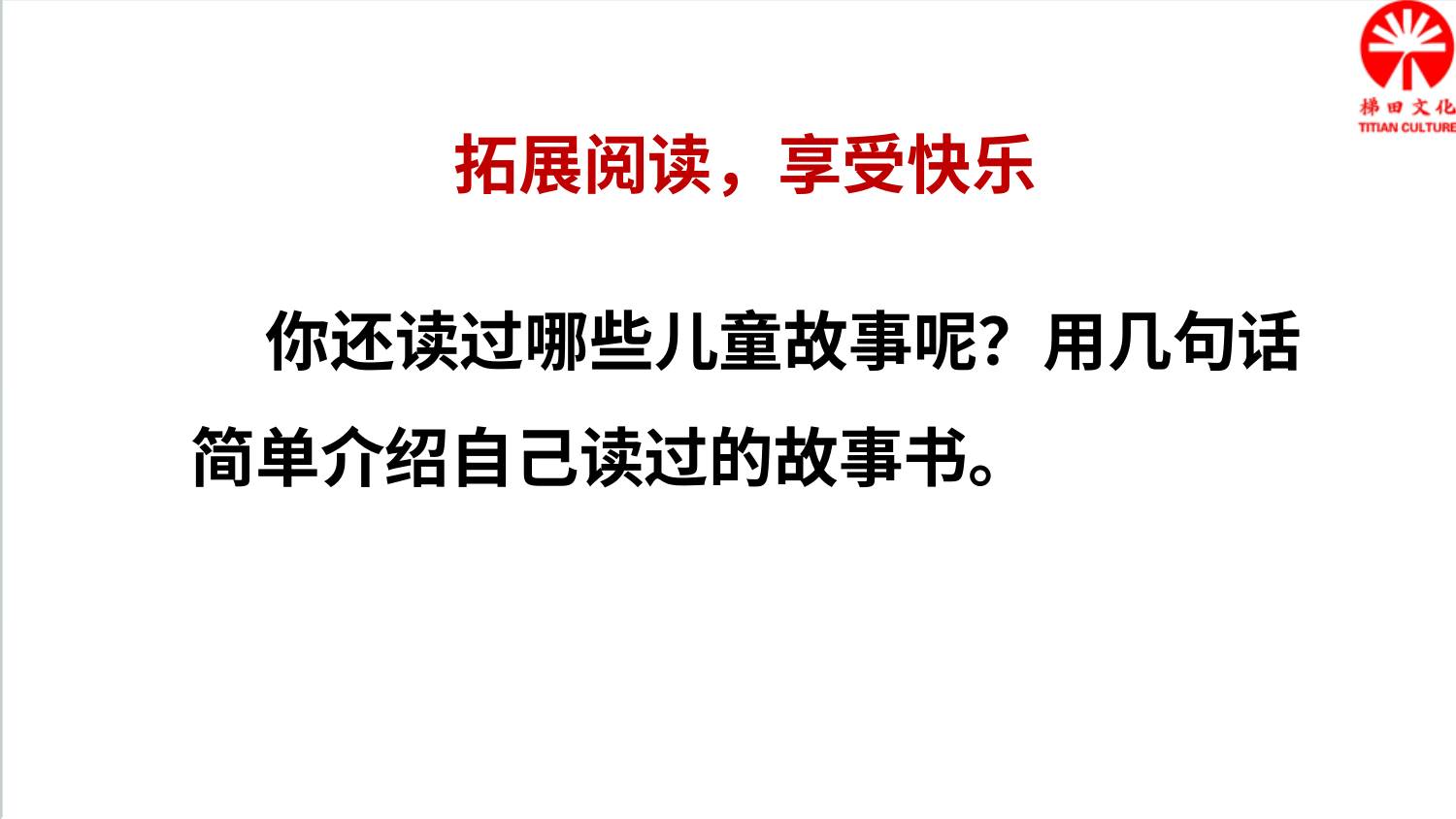

拓展阅读，享受快乐
    你还读过哪些儿童故事呢？用几句话简单介绍自己读过的故事书。